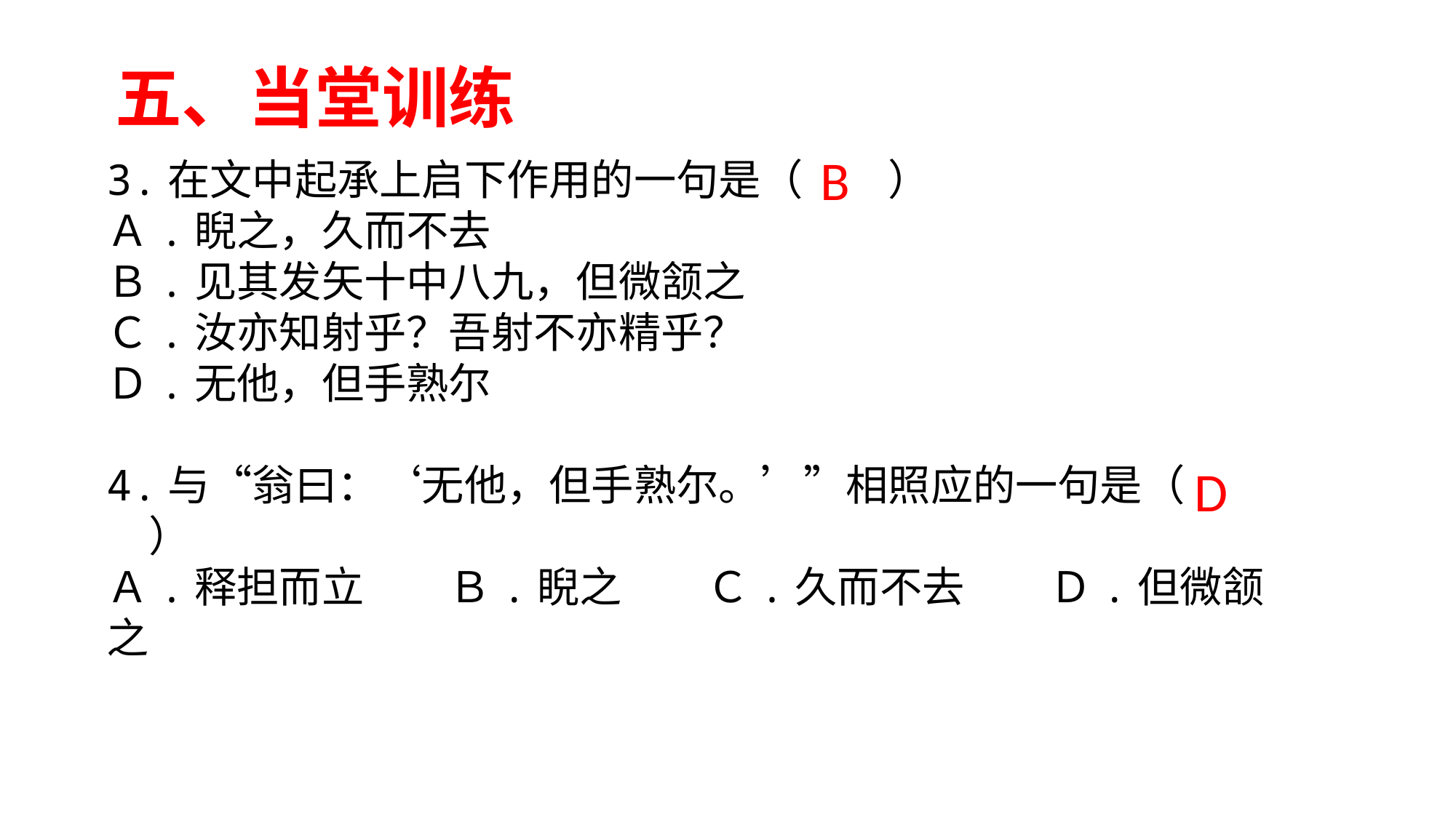

五、当堂训练
B
3.在文中起承上启下作用的一句是（　　）
Ａ.睨之，久而不去
Ｂ.见其发矢十中八九，但微颔之
Ｃ.汝亦知射乎？吾射不亦精乎？
Ｄ.无他，但手熟尔

4.与“翁曰：‘无他，但手熟尔。’”相照应的一句是（　　）
Ａ.释担而立　　Ｂ.睨之　　Ｃ.久而不去　　Ｄ.但微颔之

D